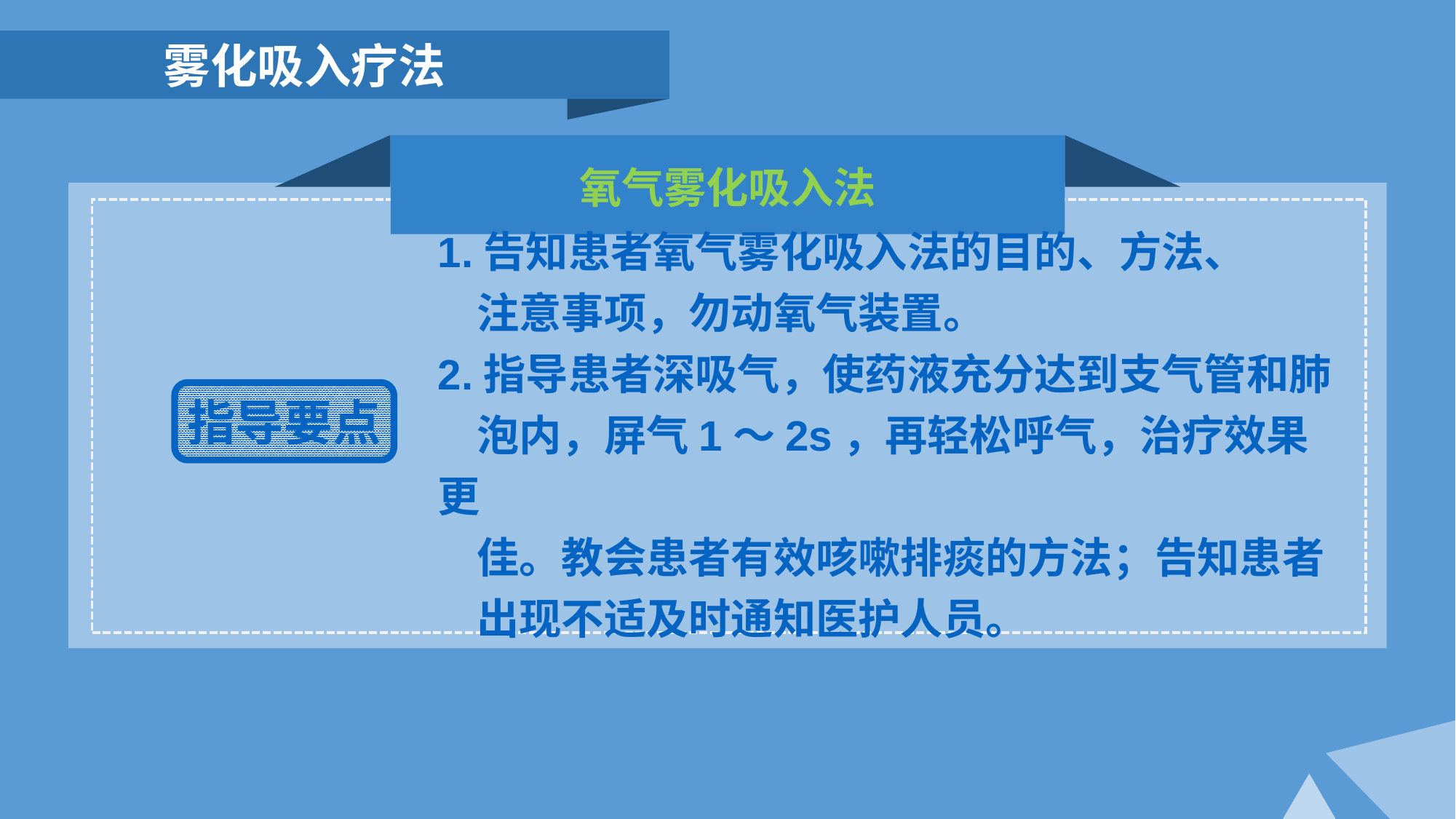

雾化吸入疗法

氧气雾化吸入法

1.告知患者氧气雾化吸入法的目的、方法、
   注意事项，勿动氧气装置。
2.指导患者深吸气，使药液充分达到支气管和肺
   泡内，屏气1～2s，再轻松呼气，治疗效果更
   佳。教会患者有效咳嗽排痰的方法；告知患者
   出现不适及时通知医护人员。
指导要点